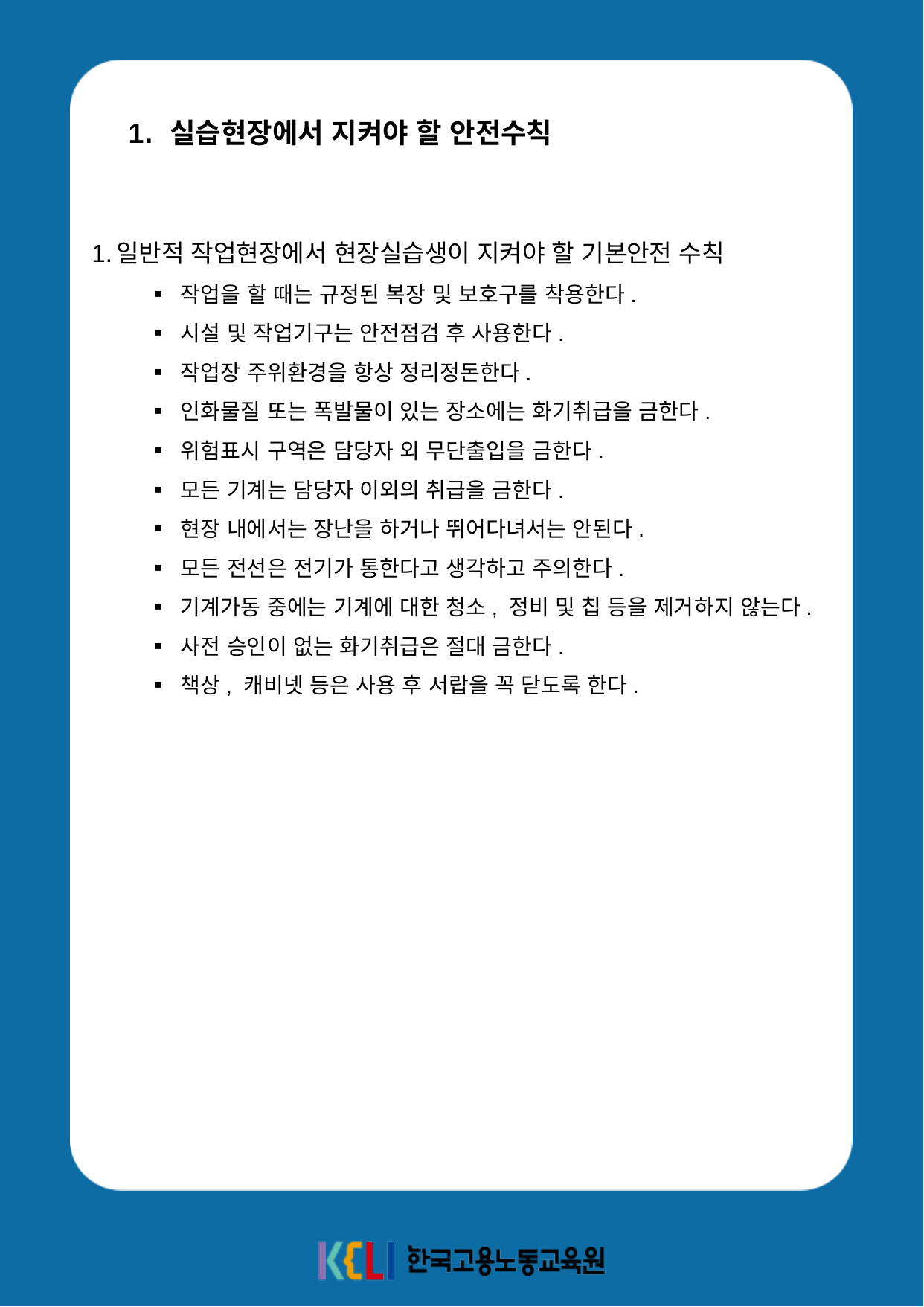

실습현장에서 지켜야 할 안전수칙
일반적 작업현장에서 현장실습생이 지켜야 할 기본안전 수칙
▪ 작업을 할 때는 규정된 복장 및 보호구를 착용한다.
▪ 시설 및 작업기구는 안전점검 후 사용한다.
▪ 작업장 주위환경을 항상 정리정돈한다.
▪ 인화물질 또는 폭발물이 있는 장소에는 화기취급을 금한다.
▪ 위험표시 구역은 담당자 외 무단출입을 금한다.
▪ 모든 기계는 담당자 이외의 취급을 금한다.
▪ 현장 내에서는 장난을 하거나 뛰어다녀서는 안된다.
▪ 모든 전선은 전기가 통한다고 생각하고 주의한다.
▪ 기계가동 중에는 기계에 대한 청소, 정비 및 칩 등을 제거하지 않는다.
▪ 사전 승인이 없는 화기취급은 절대 금한다.
▪ 책상, 캐비넷 등은 사용 후 서랍을 꼭 닫도록 한다.